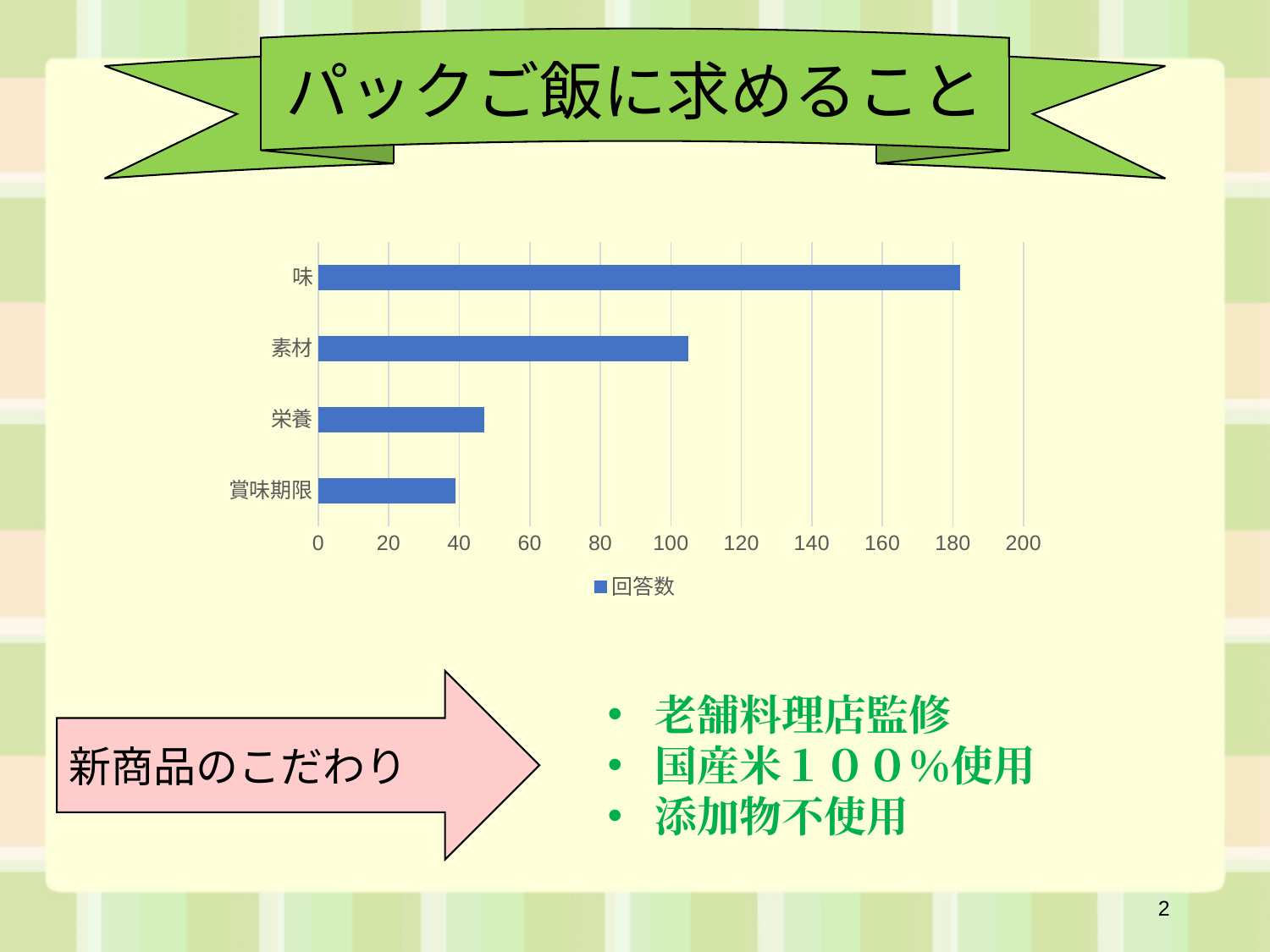

パックご飯に求めること

### Chart

| Category | 回答数 |
|---|---|
| 賞味期限 | 39.0 |
| 栄養 | 47.0 |
| 素材 | 105.0 |
| 味 | 182.0 |
新商品のこだわり
老舗料理店監修
国産米１００％使用
添加物不使用
2